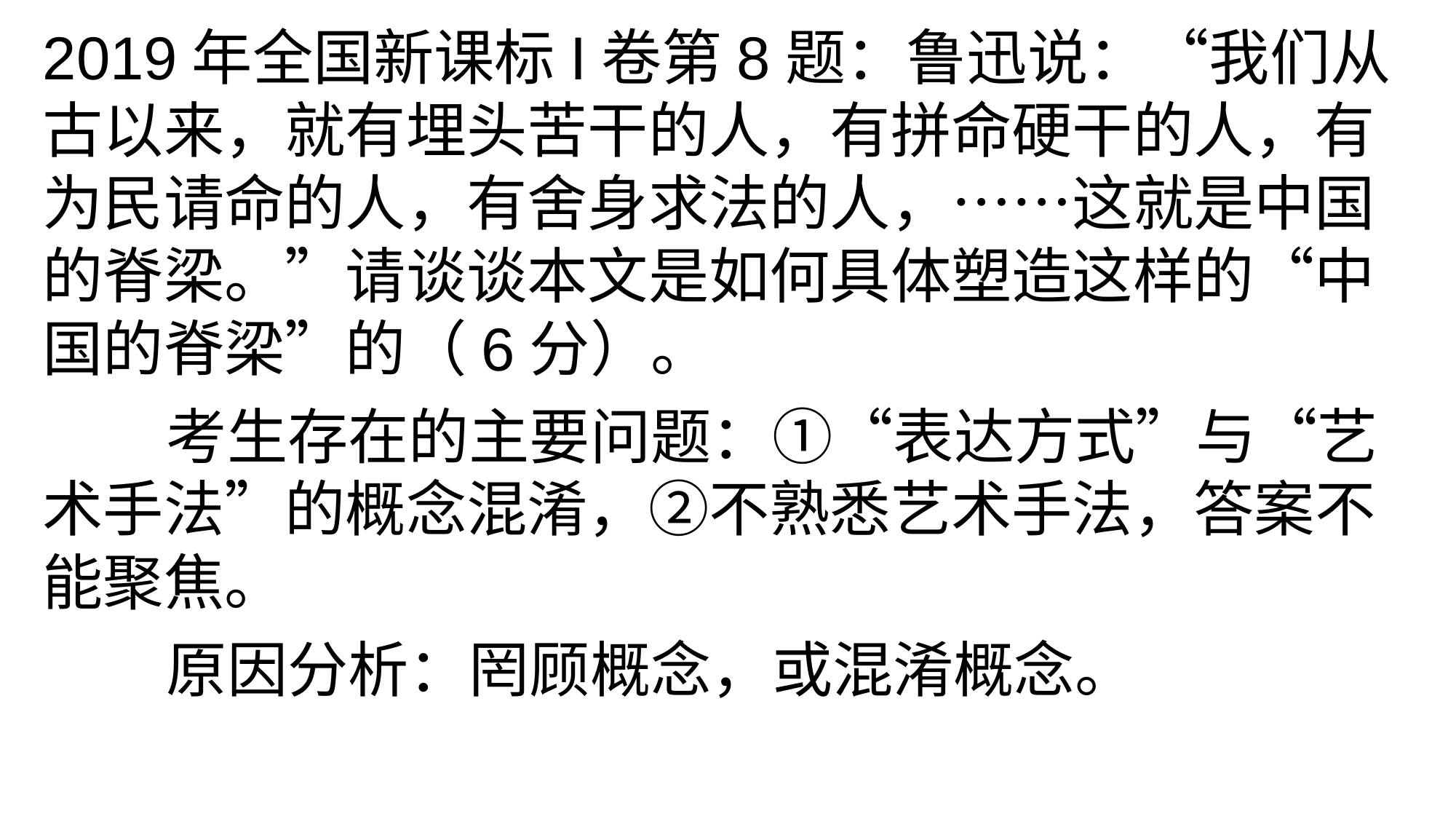

2019年全国新课标I卷第8题：鲁迅说：“我们从古以来，就有埋头苦干的人，有拼命硬干的人，有为民请命的人，有舍身求法的人，……这就是中国的脊梁。”请谈谈本文是如何具体塑造这样的“中国的脊梁”的（6分）。
        考生存在的主要问题：①“表达方式”与“艺术手法”的概念混淆，②不熟悉艺术手法，答案不能聚焦。
        原因分析：罔顾概念，或混淆概念。